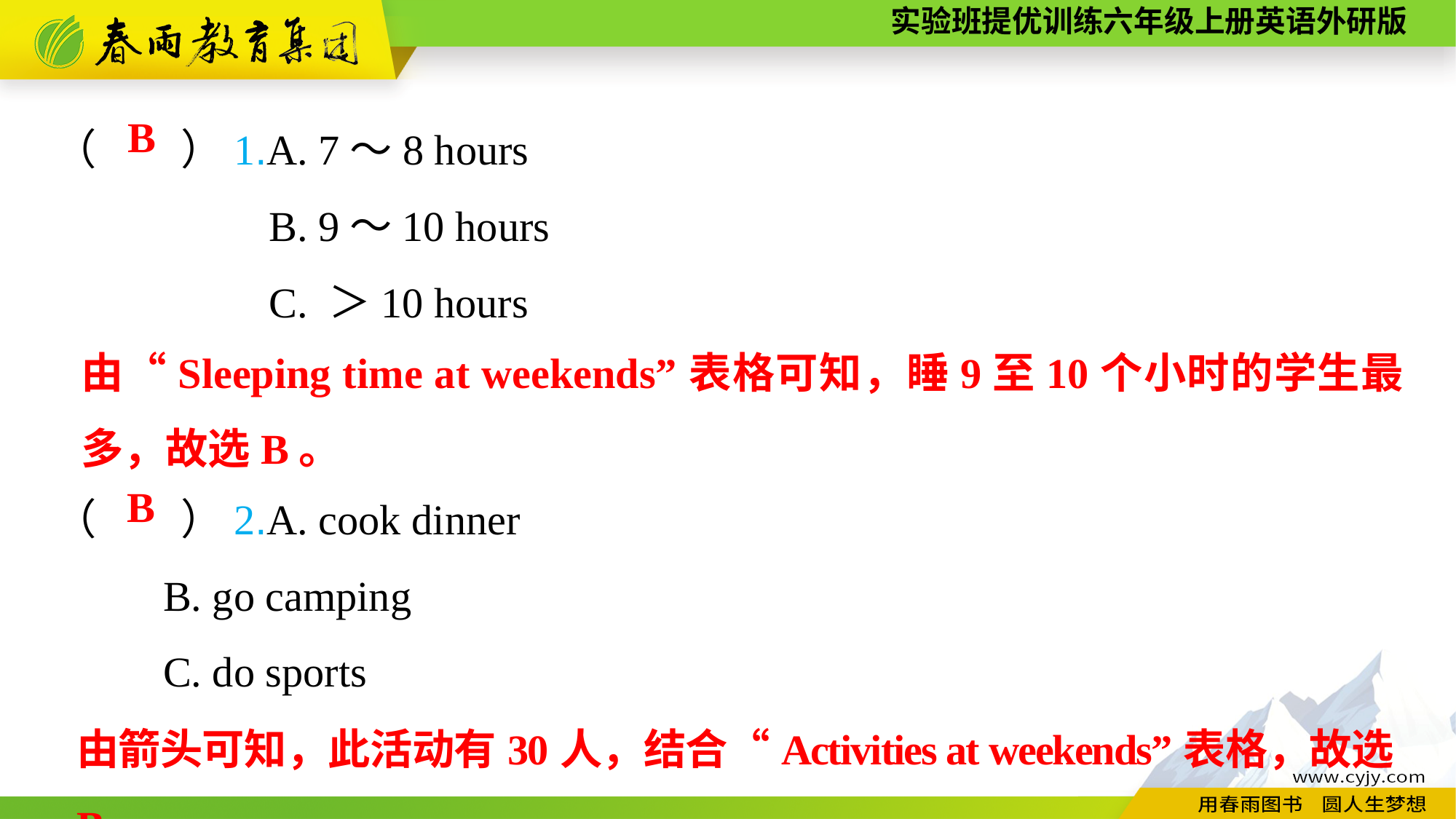

（　　）1.A. 7～8 hours
B. 9～10 hours
C. ＞10 hours
B
由“Sleeping time at weekends”表格可知，睡9至10个小时的学生最多，故选B。
（　　）2.A. cook dinner
	B. go camping
	C. do sports
B
由箭头可知，此活动有30人，结合“Activities at weekends”表格，故选B。